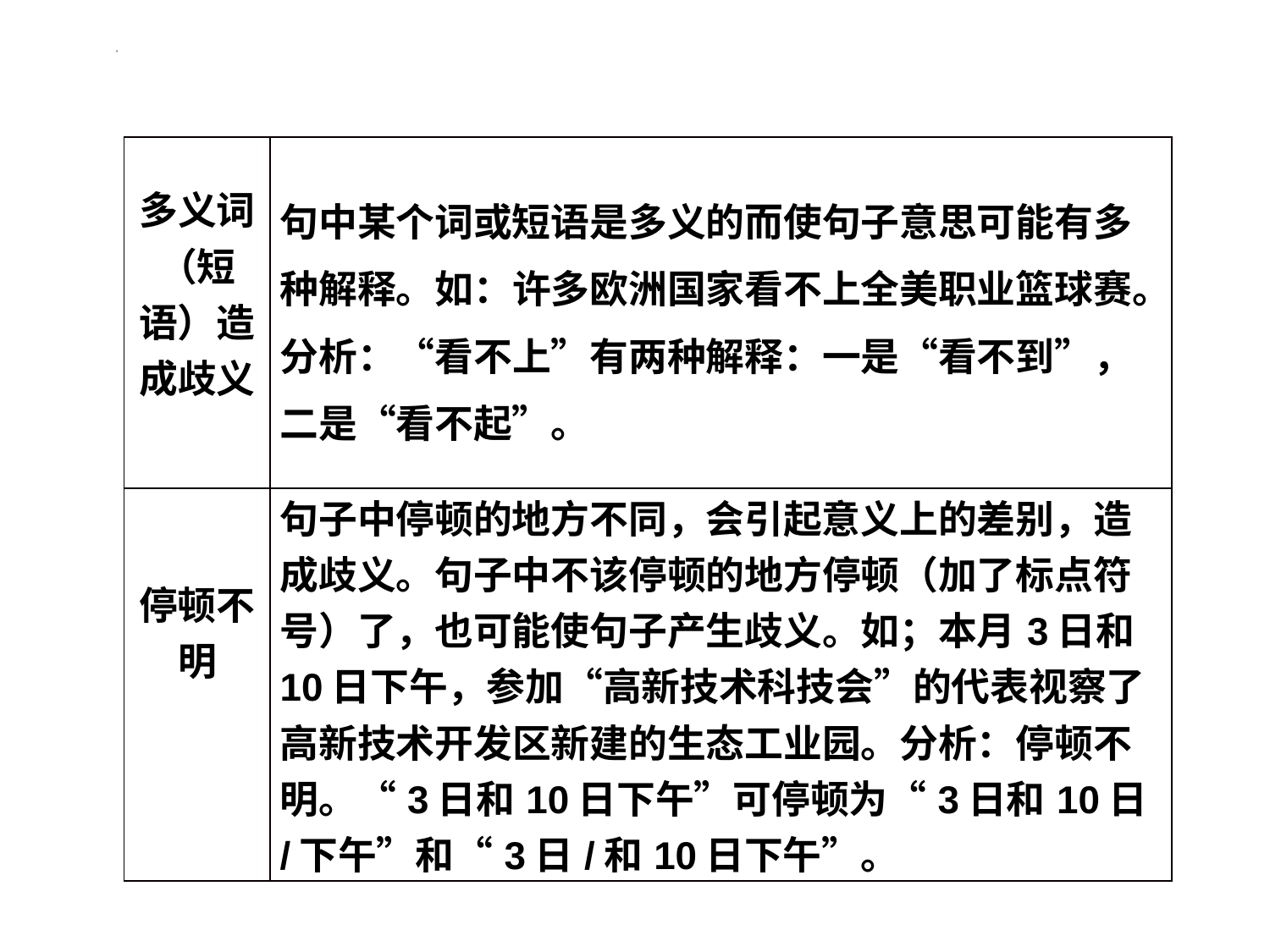

#
| 多义词（短语）造成歧义 | 句中某个词或短语是多义的而使句子意思可能有多种解释。如：许多欧洲国家看不上全美职业篮球赛。分析：“看不上”有两种解释：一是“看不到”，二是“看不起”。 |
| --- | --- |
| 停顿不明 | 句子中停顿的地方不同，会引起意义上的差别，造成歧义。句子中不该停顿的地方停顿（加了标点符号）了，也可能使句子产生歧义。如；本月3日和10日下午，参加“高新技术科技会”的代表视察了高新技术开发区新建的生态工业园。分析：停顿不明。“3日和10日下午”可停顿为“3日和10日/下午”和“3日/和10日下午”。 |